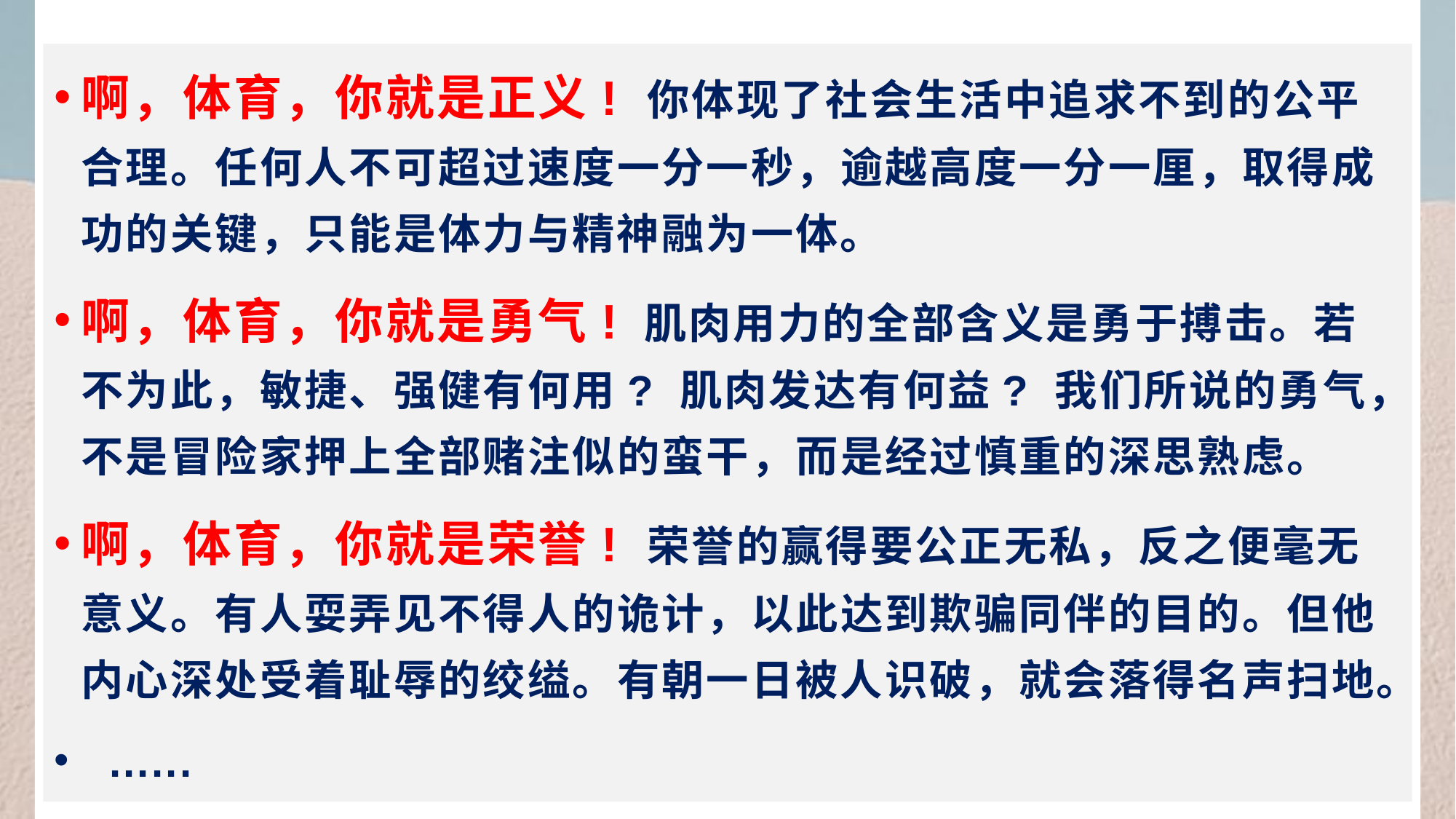

啊，体育，你就是正义! 你体现了社会生活中追求不到的公平合理。任何人不可超过速度一分一秒，逾越高度一分一厘，取得成功的关键，只能是体力与精神融为一体。
啊，体育，你就是勇气! 肌肉用力的全部含义是勇于搏击。若不为此，敏捷、强健有何用? 肌肉发达有何益? 我们所说的勇气，不是冒险家押上全部赌注似的蛮干，而是经过慎重的深思熟虑。
啊，体育，你就是荣誉! 荣誉的赢得要公正无私，反之便毫无意义。有人耍弄见不得人的诡计，以此达到欺骗同伴的目的。但他内心深处受着耻辱的绞缢。有朝一日被人识破，就会落得名声扫地。
  ......